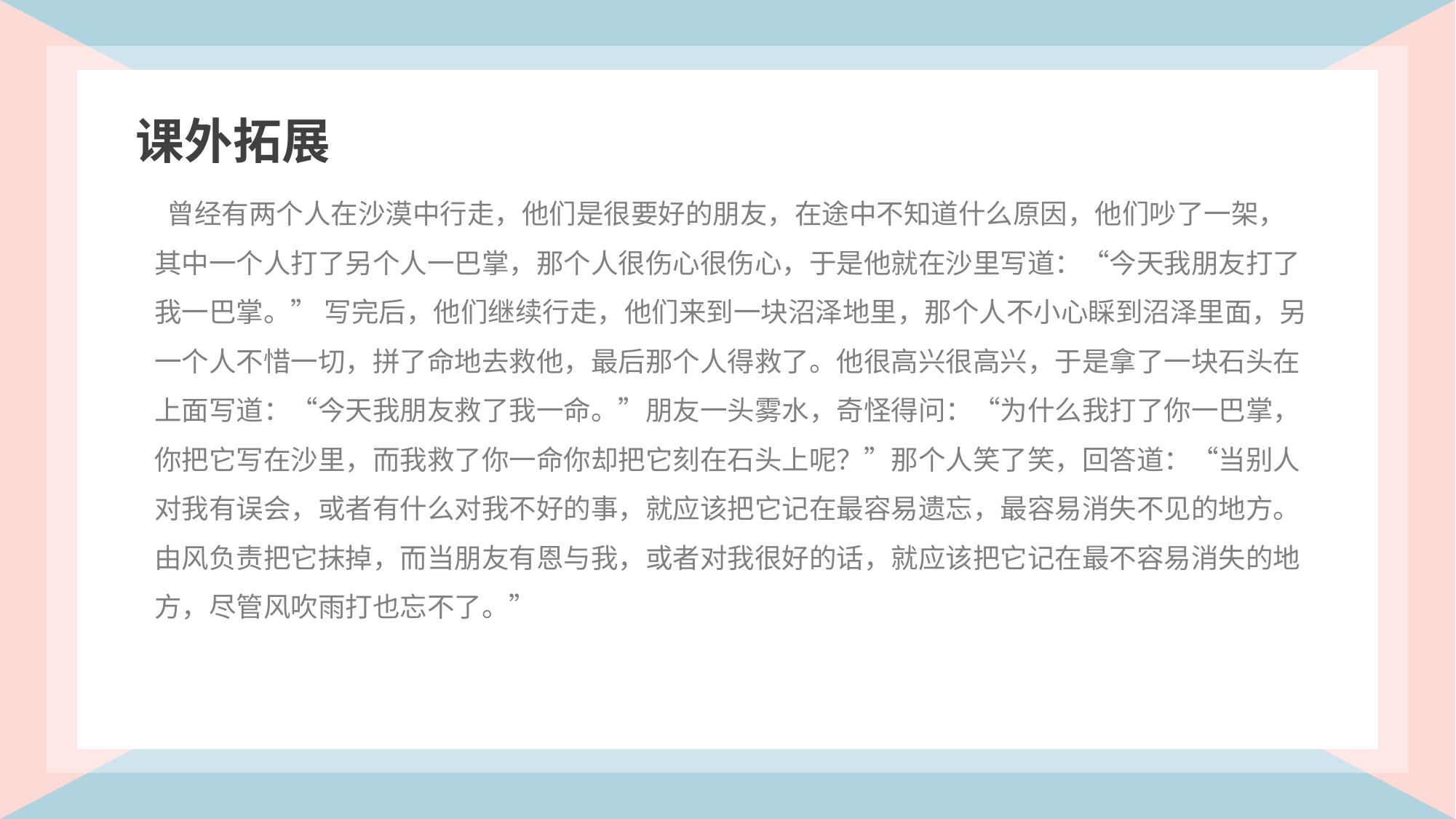

课外拓展
 曾经有两个人在沙漠中行走，他们是很要好的朋友，在途中不知道什么原因，他们吵了一架，其中一个人打了另个人一巴掌，那个人很伤心很伤心，于是他就在沙里写道：“今天我朋友打了我一巴掌。” 写完后，他们继续行走，他们来到一块沼泽地里，那个人不小心睬到沼泽里面，另一个人不惜一切，拼了命地去救他，最后那个人得救了。他很高兴很高兴，于是拿了一块石头在上面写道：“今天我朋友救了我一命。”朋友一头雾水，奇怪得问：“为什么我打了你一巴掌，你把它写在沙里，而我救了你一命你却把它刻在石头上呢？”那个人笑了笑，回答道：“当别人对我有误会，或者有什么对我不好的事，就应该把它记在最容易遗忘，最容易消失不见的地方。由风负责把它抹掉，而当朋友有恩与我，或者对我很好的话，就应该把它记在最不容易消失的地方，尽管风吹雨打也忘不了。”